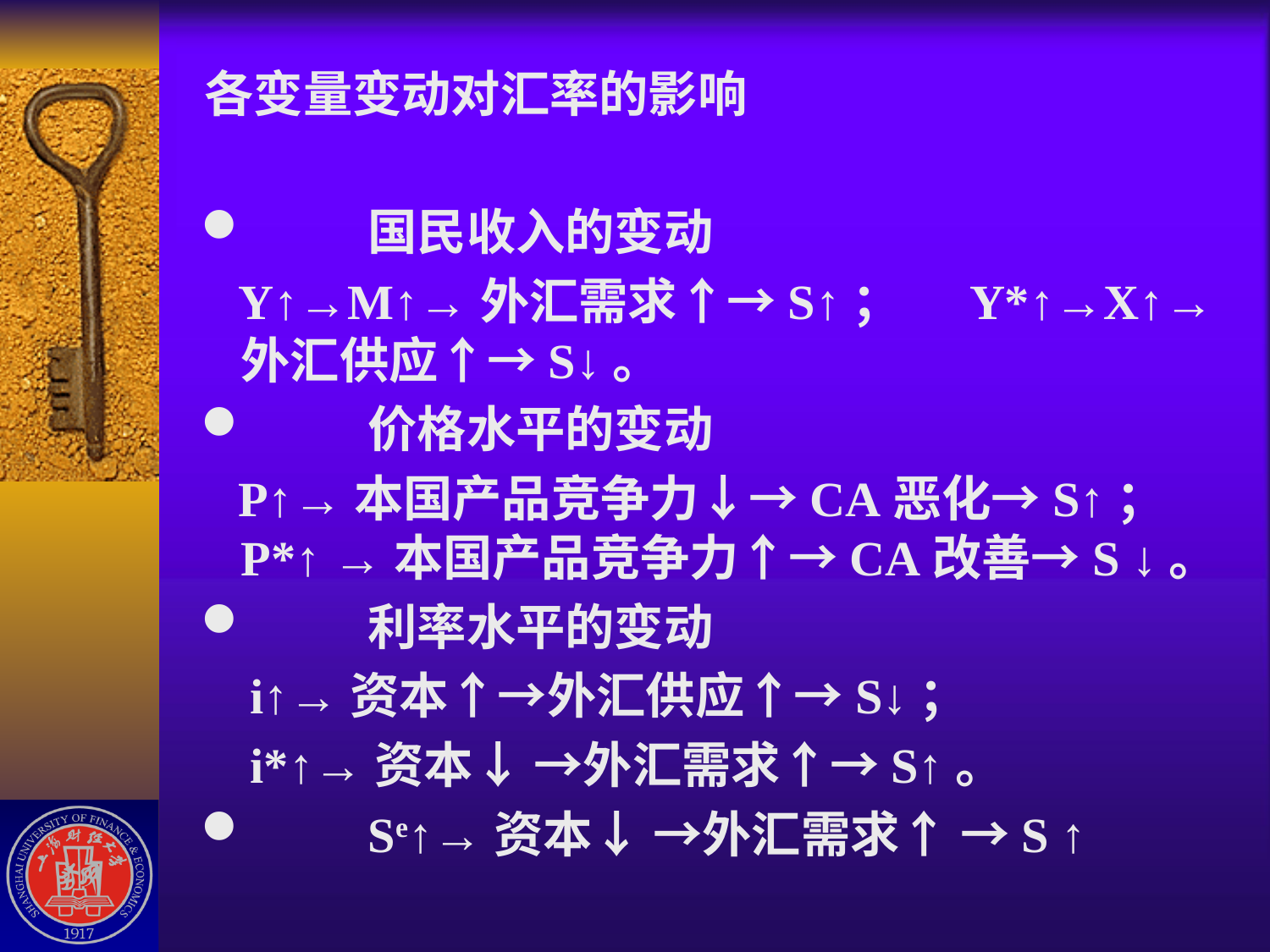

各变量变动对汇率的影响

	国民收入的变动
   Y↑→M↑→外汇需求↑→S↑；     Y*↑→X↑→外汇供应↑→S↓。
	价格水平的变动
   P↑→本国产品竞争力↓→CA恶化→S↑；P*↑ →本国产品竞争力↑→CA改善→S ↓。
	利率水平的变动
    i↑→资本↑→外汇供应↑→S↓；
    i*↑→资本↓ →外汇需求↑→S↑。
	Se↑→资本↓ →外汇需求↑ →S ↑